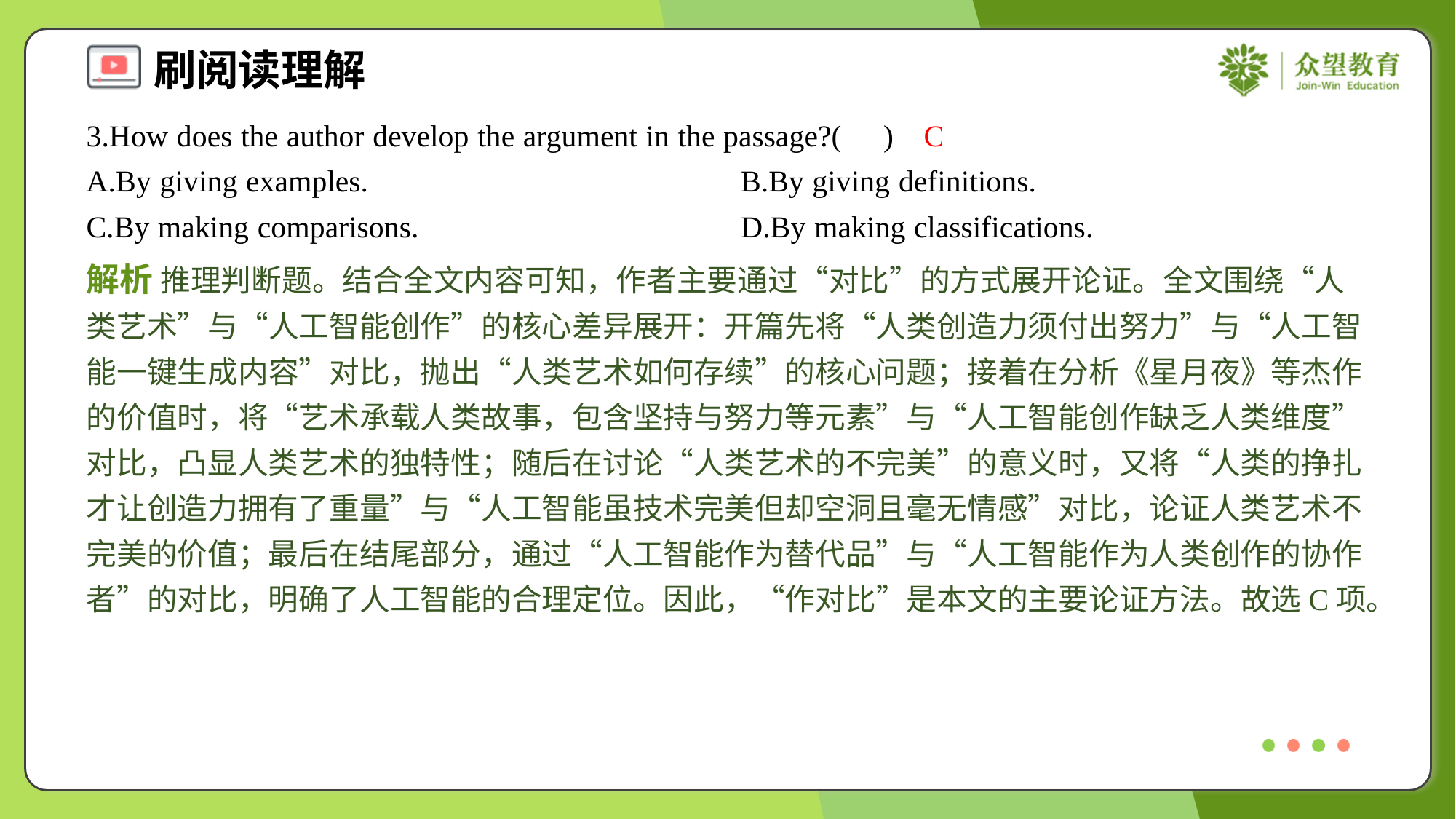

3.How does the author develop the argument in the passage?(     )
C
A.By giving examples.	B.By giving definitions.
C.By making comparisons.	D.By making classifications.
解析 推理判断题。结合全文内容可知，作者主要通过“对比”的方式展开论证。全文围绕“人类艺术”与“人工智能创作”的核心差异展开：开篇先将“人类创造力须付出努力”与“人工智能一键生成内容”对比，抛出“人类艺术如何存续”的核心问题；接着在分析《星月夜》等杰作的价值时，将“艺术承载人类故事，包含坚持与努力等元素”与“人工智能创作缺乏人类维度”对比，凸显人类艺术的独特性；随后在讨论“人类艺术的不完美”的意义时，又将“人类的挣扎才让创造力拥有了重量”与“人工智能虽技术完美但却空洞且毫无情感”对比，论证人类艺术不完美的价值；最后在结尾部分，通过“人工智能作为替代品”与“人工智能作为人类创作的协作者”的对比，明确了人工智能的合理定位。因此，“作对比”是本文的主要论证方法。故选C项。